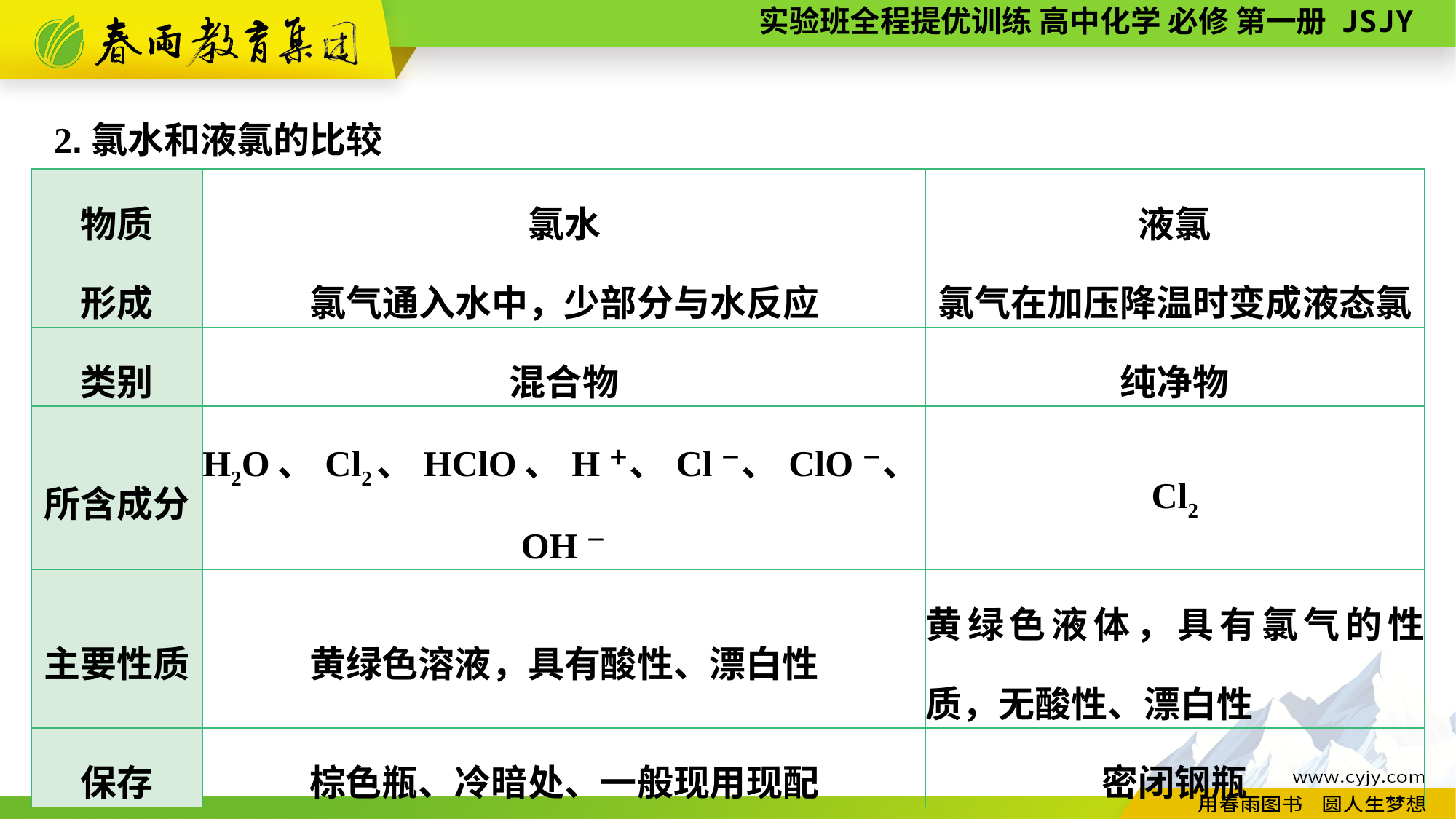

2.氯水和液氯的比较
| 物质 | 氯水 | 液氯 |
| --- | --- | --- |
| 形成 | 氯气通入水中，少部分与水反应 | 氯气在加压降温时变成液态氯 |
| 类别 | 混合物 | 纯净物 |
| 所含成分 | H2O、Cl2、HClO、H＋、Cl－、ClO－、OH－ | Cl2 |
| 主要性质 | 黄绿色溶液，具有酸性、漂白性 | 黄绿色液体，具有氯气的性质，无酸性、漂白性 |
| 保存 | 棕色瓶、冷暗处、一般现用现配 | 密闭钢瓶 |